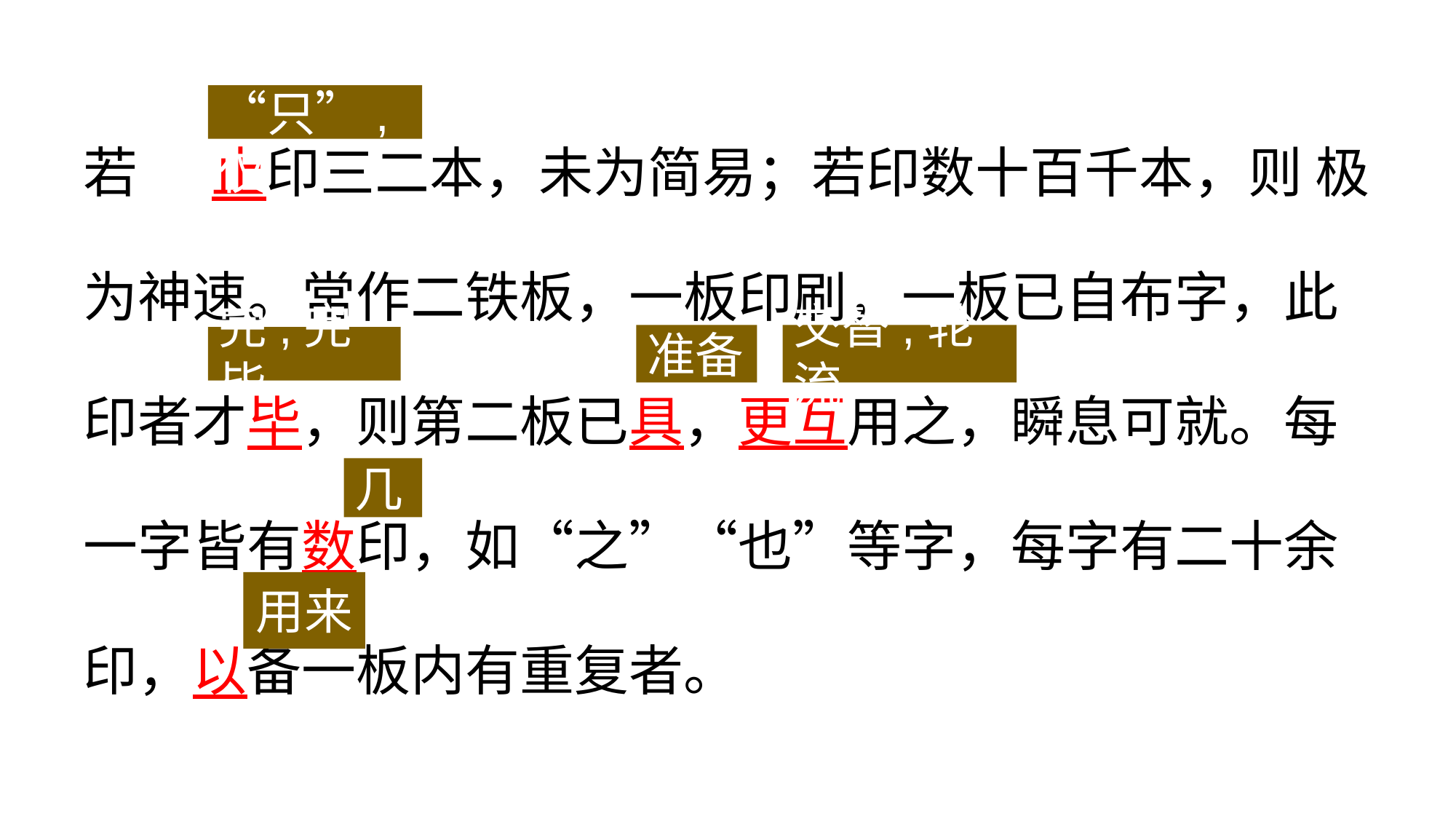

若      止印三二本，未为简易；若印数十百千本，则 极为神速。常作二铁板，一板印刷，一板已自布字，此印者才毕，则第二板已具，更互用之，瞬息可就。每一字皆有数印，如“之”“也”等字，每字有二十余印，以备一板内有重复者。
同“只”,仅
交替,轮流
准备
完,完毕
几
用来